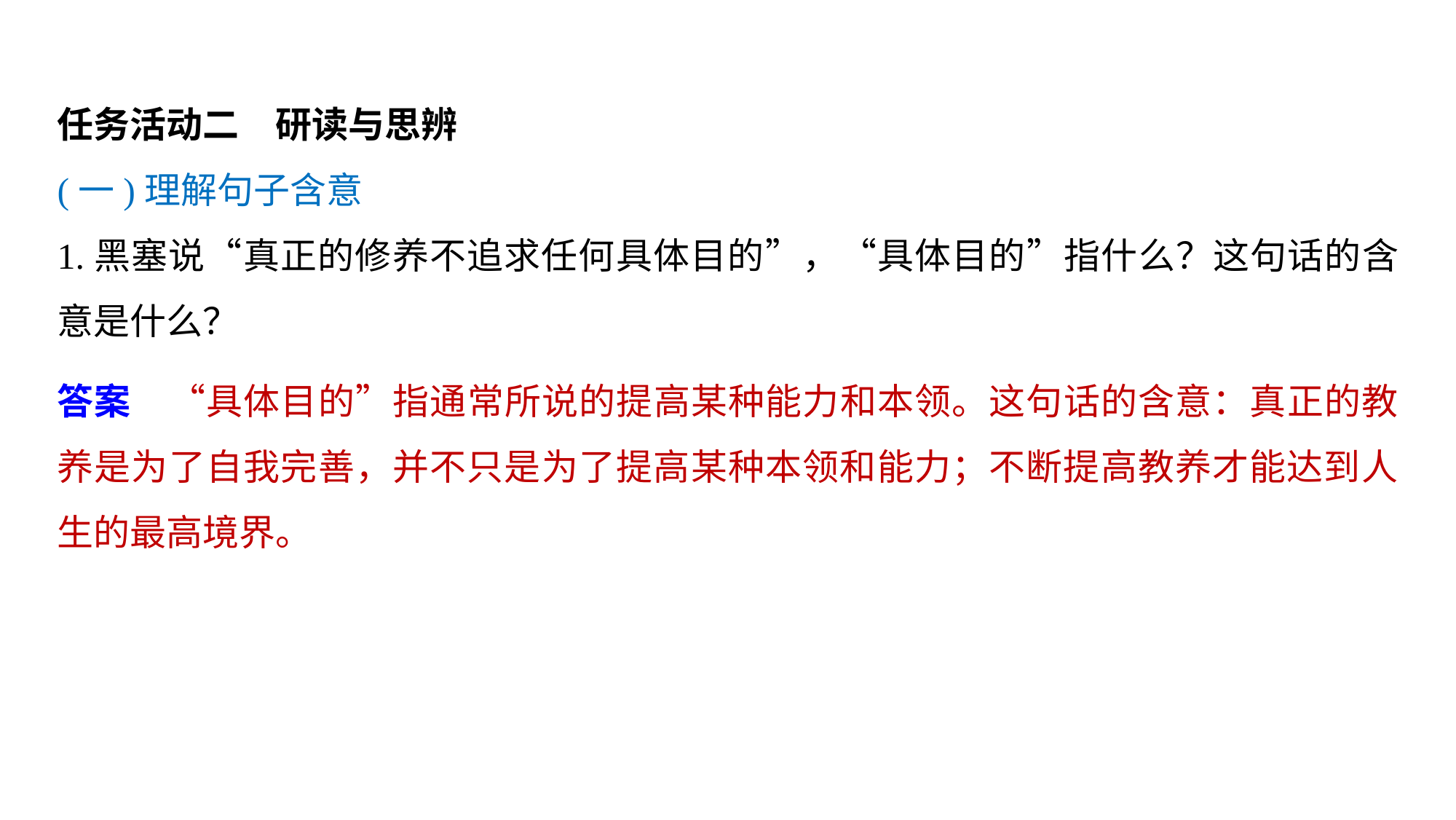

任务活动二　研读与思辨
(一)理解句子含意
1.黑塞说“真正的修养不追求任何具体目的”，“具体目的”指什么？这句话的含意是什么？
答案　“具体目的”指通常所说的提高某种能力和本领。这句话的含意：真正的教养是为了自我完善，并不只是为了提高某种本领和能力；不断提高教养才能达到人生的最高境界。